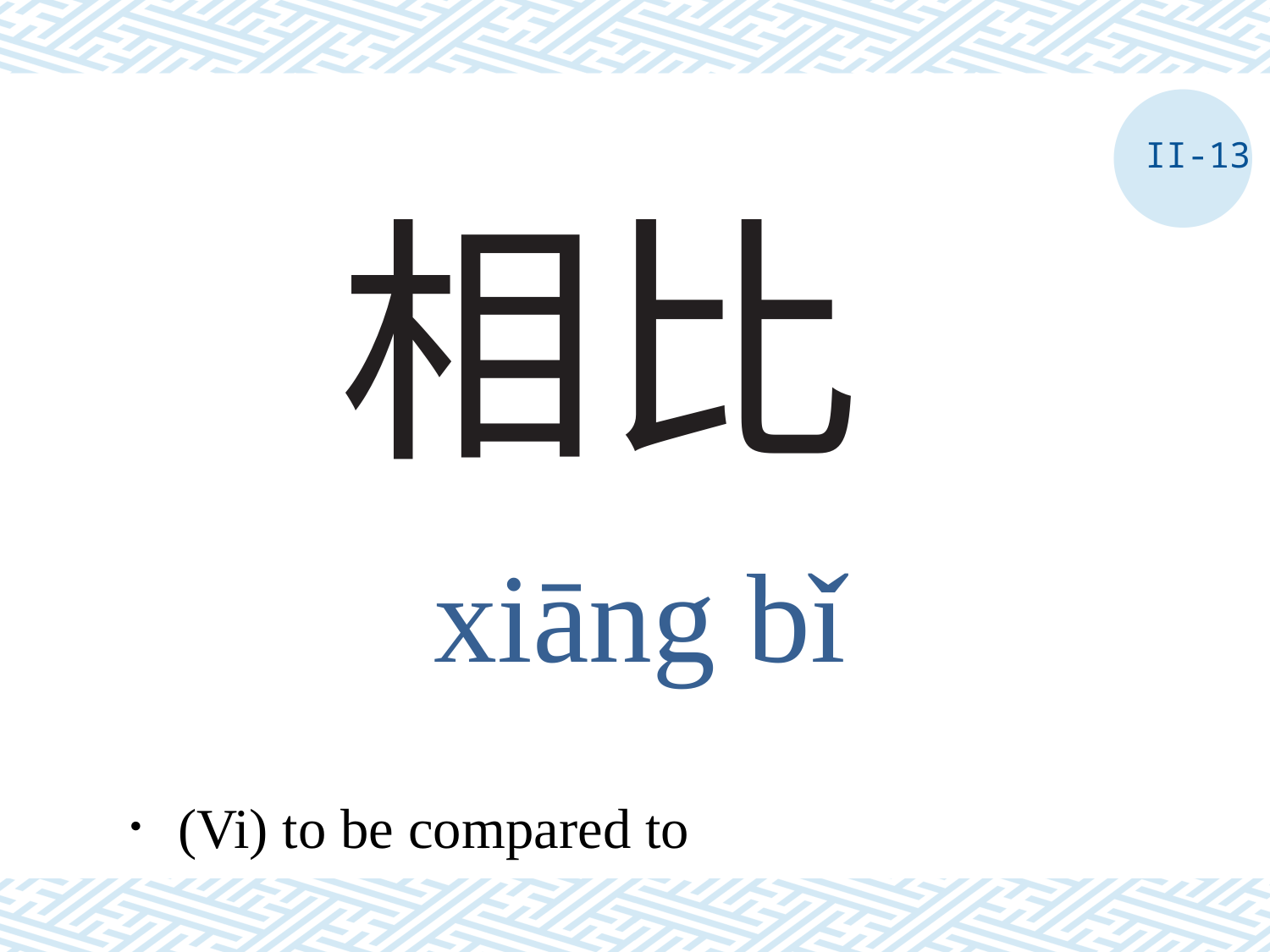

II-13

# 相比
xiāng bǐ
．(Vi) to be compared to